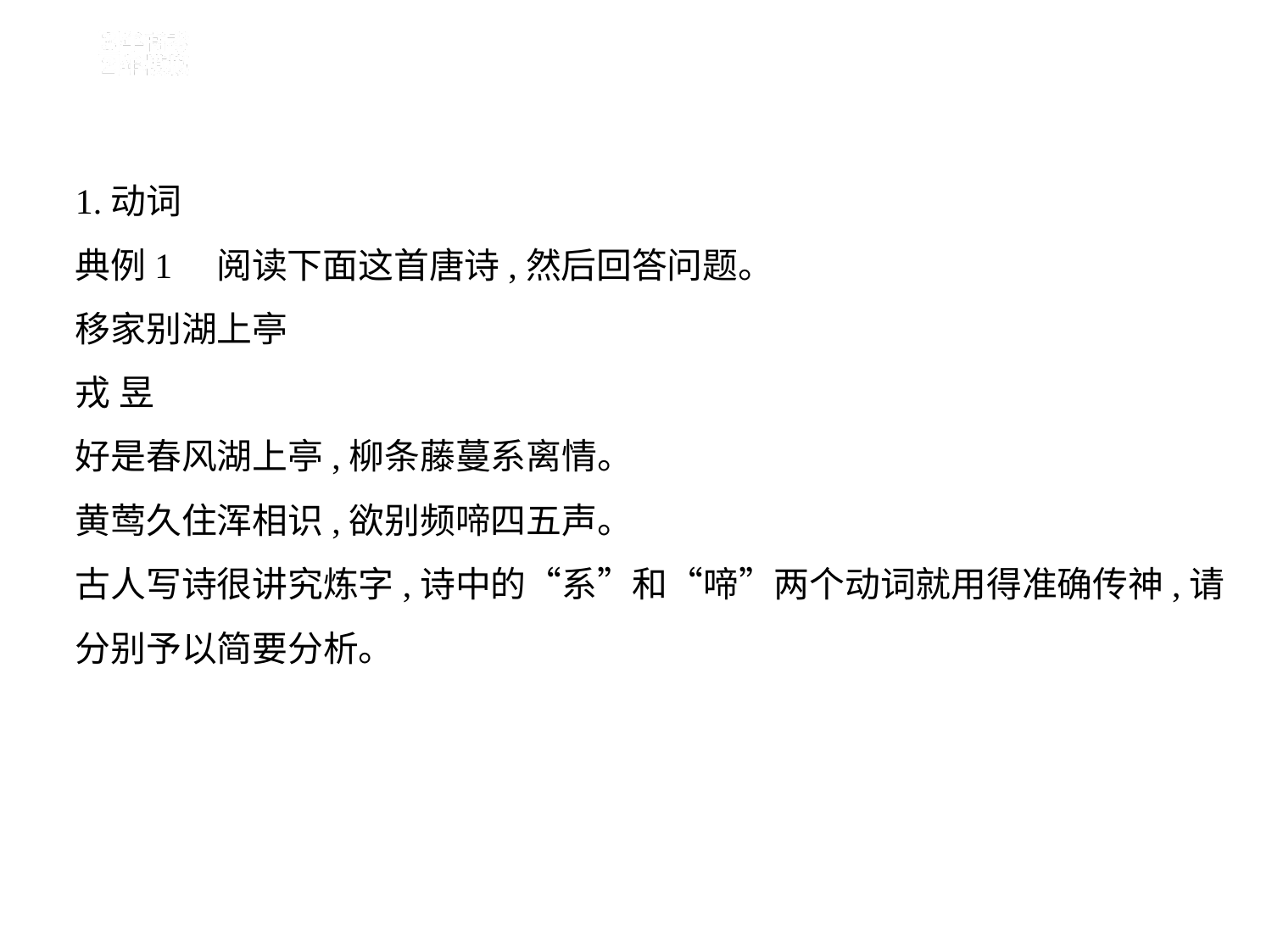

1.动词
典例1　阅读下面这首唐诗,然后回答问题。
移家别湖上亭
戎 昱
好是春风湖上亭,柳条藤蔓系离情。
黄莺久住浑相识,欲别频啼四五声。
古人写诗很讲究炼字,诗中的“系”和“啼”两个动词就用得准确传神,请
分别予以简要分析。